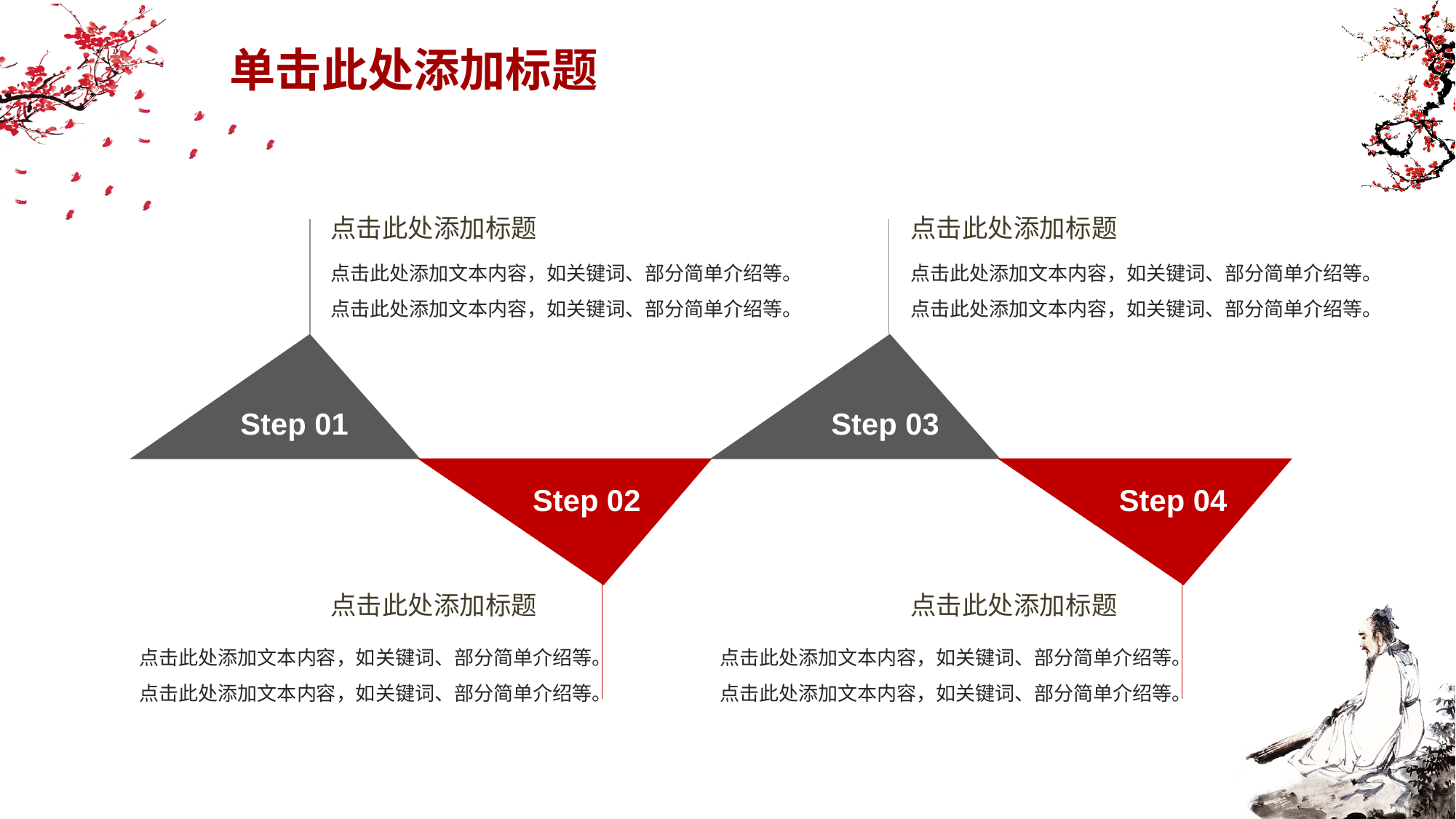

# 单击此处添加标题
点击此处添加标题
点击此处添加标题
点击此处添加文本内容，如关键词、部分简单介绍等。点击此处添加文本内容，如关键词、部分简单介绍等。
点击此处添加文本内容，如关键词、部分简单介绍等。点击此处添加文本内容，如关键词、部分简单介绍等。

Step 01
Step 03

Step 02
Step 04
点击此处添加标题
点击此处添加标题
点击此处添加文本内容，如关键词、部分简单介绍等。点击此处添加文本内容，如关键词、部分简单介绍等。
点击此处添加文本内容，如关键词、部分简单介绍等。点击此处添加文本内容，如关键词、部分简单介绍等。